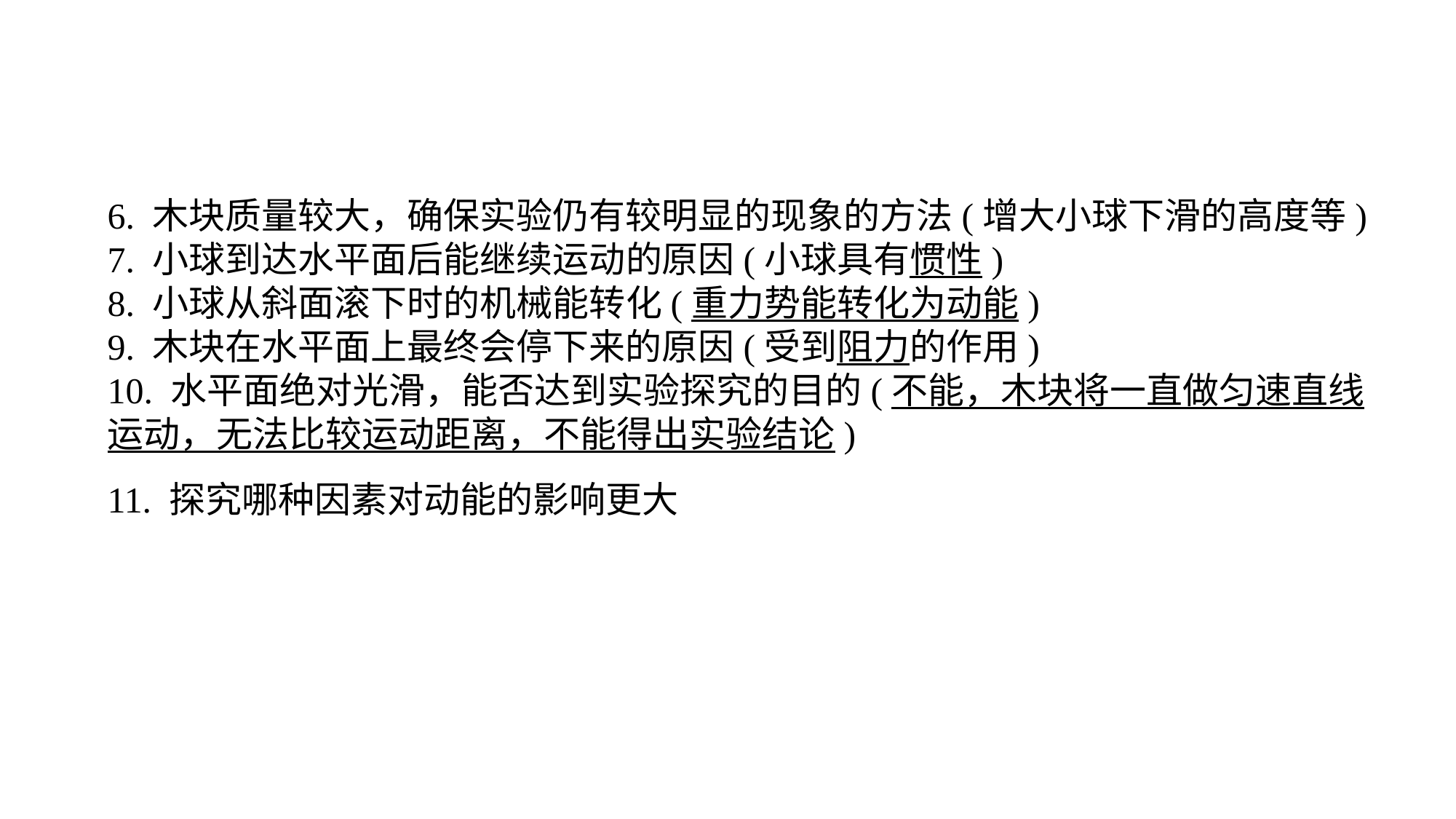

6. 木块质量较大，确保实验仍有较明显的现象的方法(增大小球下滑的高度等)7. 小球到达水平面后能继续运动的原因(小球具有惯性)8. 小球从斜面滚下时的机械能转化(重力势能转化为动能)9. 木块在水平面上最终会停下来的原因(受到阻力的作用)10. 水平面绝对光滑，能否达到实验探究的目的(不能，木块将一直做匀速直线运动，无法比较运动距离，不能得出实验结论)11. 探究哪种因素对动能的影响更大